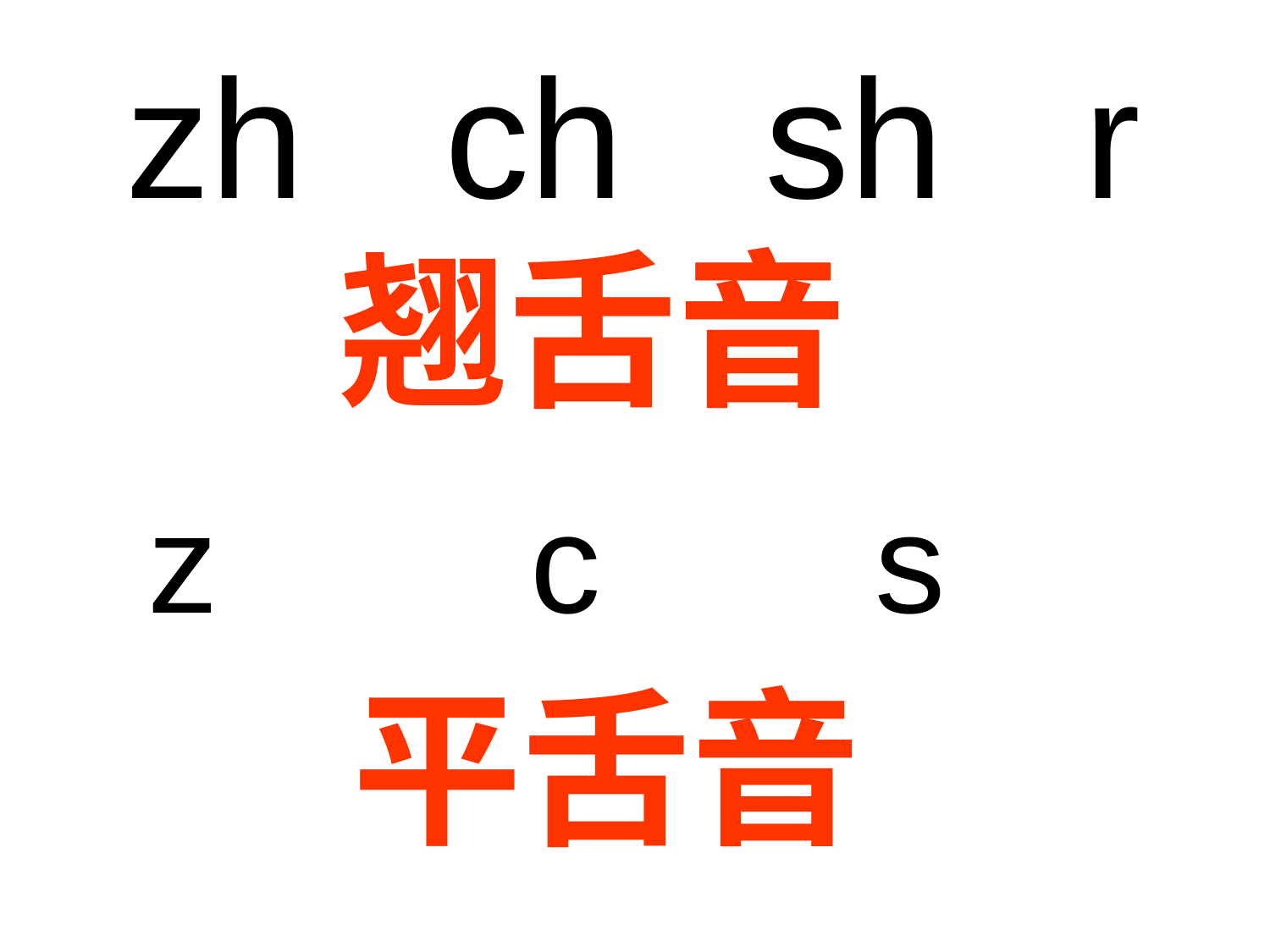

zh   ch   sh   r
# 翘舌音
z        c       s
平舌音